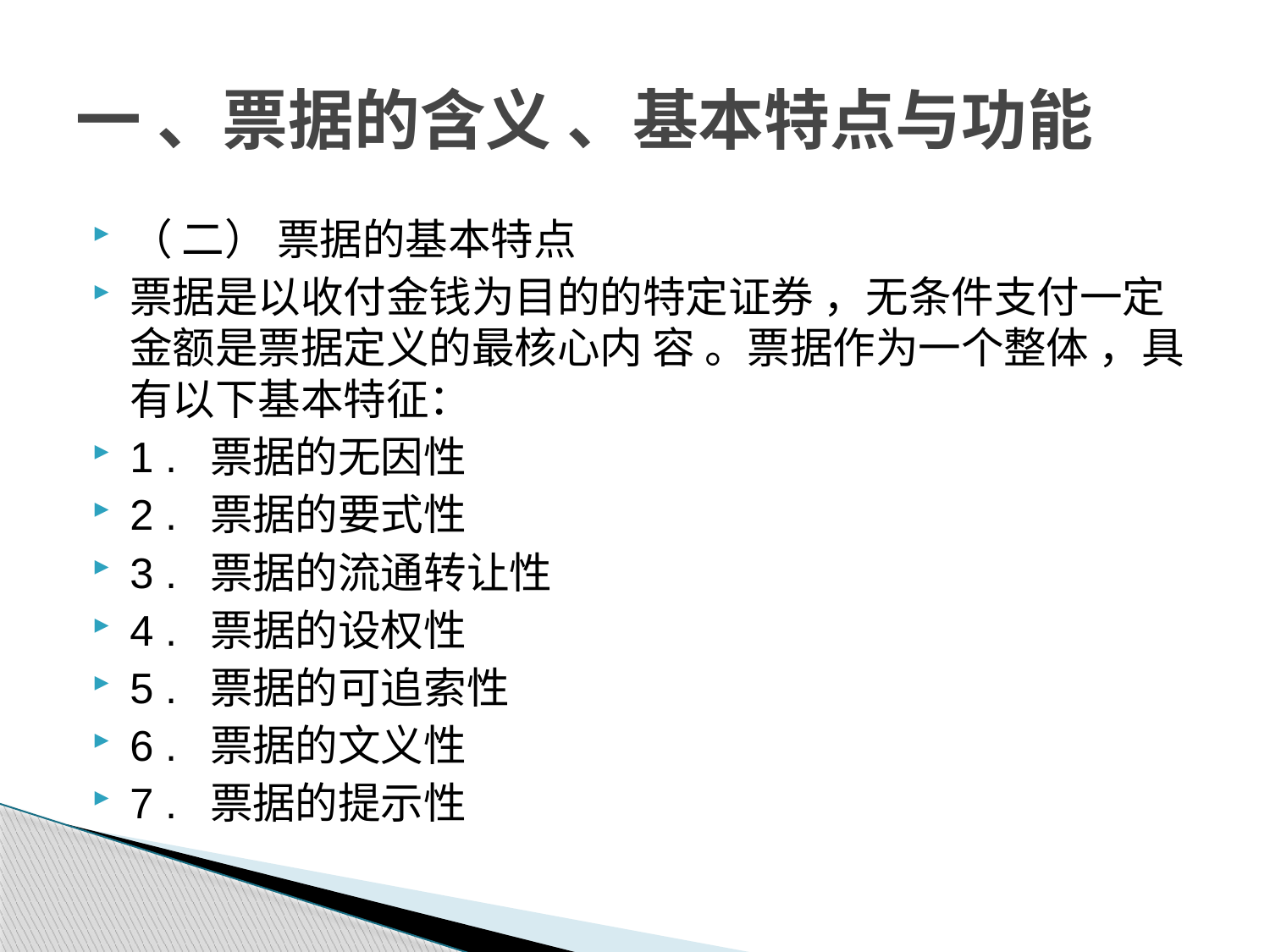

# 一 、票据的含义 、基本特点与功能
（ 二） 票据的基本特点
票据是以收付金钱为目的的特定证券 ，无条件支付一定金额是票据定义的最核心内 容 。票据作为一个整体 ，具有以下基本特征：
1 .  票据的无因性
2 .  票据的要式性
3 .  票据的流通转让性
4 .  票据的设权性
5 .  票据的可追索性
6 .  票据的文义性
7 .  票据的提示性